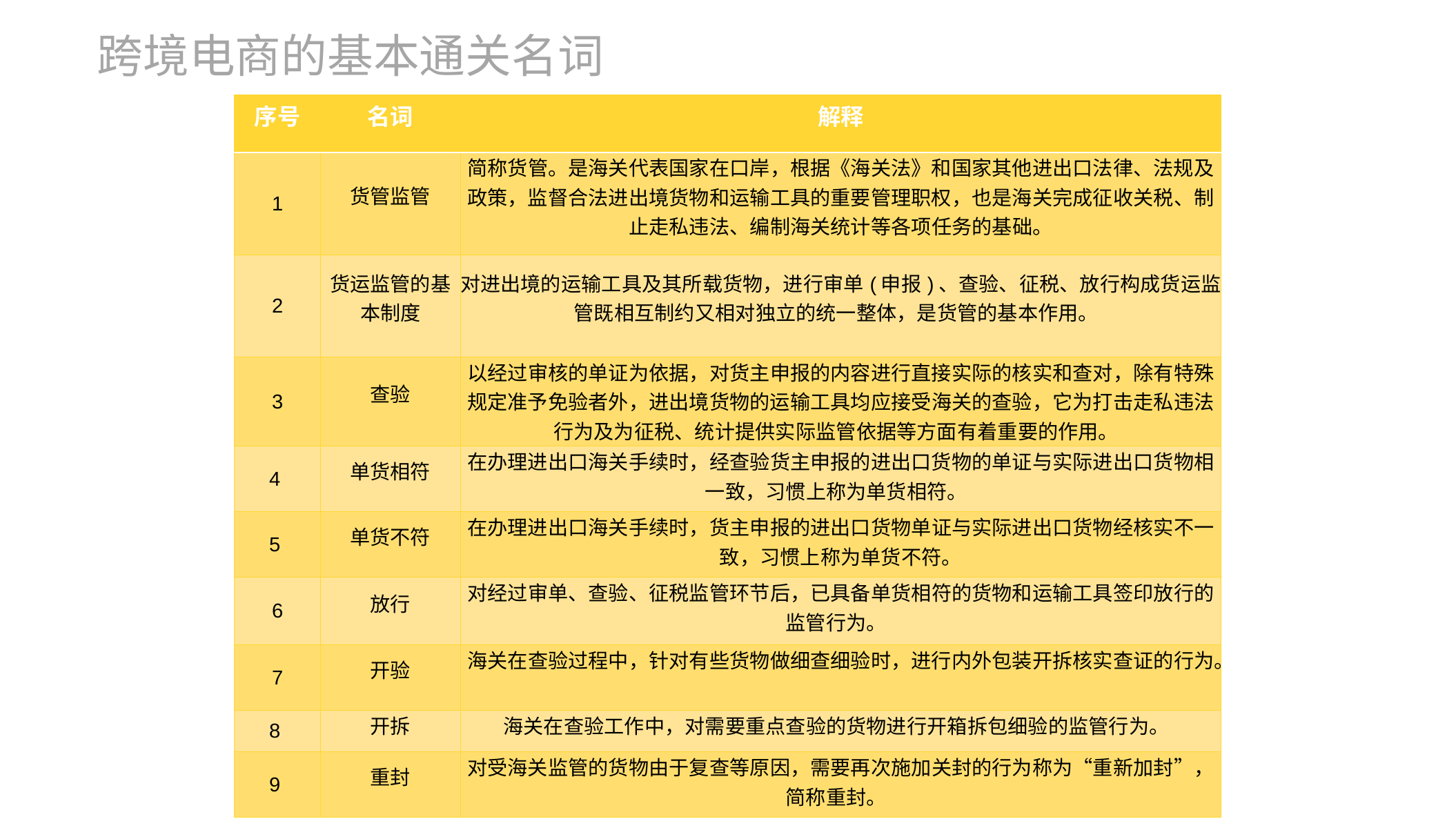

跨境电商的基本通关名词
| 序号 | 名词 | 解释 |
| --- | --- | --- |
| 1 | 货管监管 | 简称货管。是海关代表国家在口岸，根据《海关法》和国家其他进出口法律、法规及政策，监督合法进出境货物和运输工具的重要管理职权，也是海关完成征收关税、制止走私违法、编制海关统计等各项任务的基础。 |
| 2 | 货运监管的基本制度 | 对进出境的运输工具及其所载货物，进行审单(申报)、查验、征税、放行构成货运监管既相互制约又相对独立的统一整体，是货管的基本作用。 |
| 3 | 查验 | 以经过审核的单证为依据，对货主申报的内容进行直接实际的核实和查对，除有特殊规定准予免验者外，进出境货物的运输工具均应接受海关的查验，它为打击走私违法行为及为征税、统计提供实际监管依据等方面有着重要的作用。 |
| 4 | 单货相符 | 在办理进出口海关手续时，经查验货主申报的进出口货物的单证与实际进出口货物相一致，习惯上称为单货相符。 |
| 5 | 单货不符 | 在办理进出口海关手续时，货主申报的进出口货物单证与实际进出口货物经核实不一致，习惯上称为单货不符。 |
| 6 | 放行 | 对经过审单、查验、征税监管环节后，已具备单货相符的货物和运输工具签印放行的监管行为。 |
| 7 | 开验 | 海关在查验过程中，针对有些货物做细查细验时，进行内外包装开拆核实查证的行为。 |
| 8 | 开拆 | 海关在查验工作中，对需要重点查验的货物进行开箱拆包细验的监管行为。 |
| 9 | 重封 | 对受海关监管的货物由于复查等原因，需要再次施加关封的行为称为“重新加封”，简称重封。 |